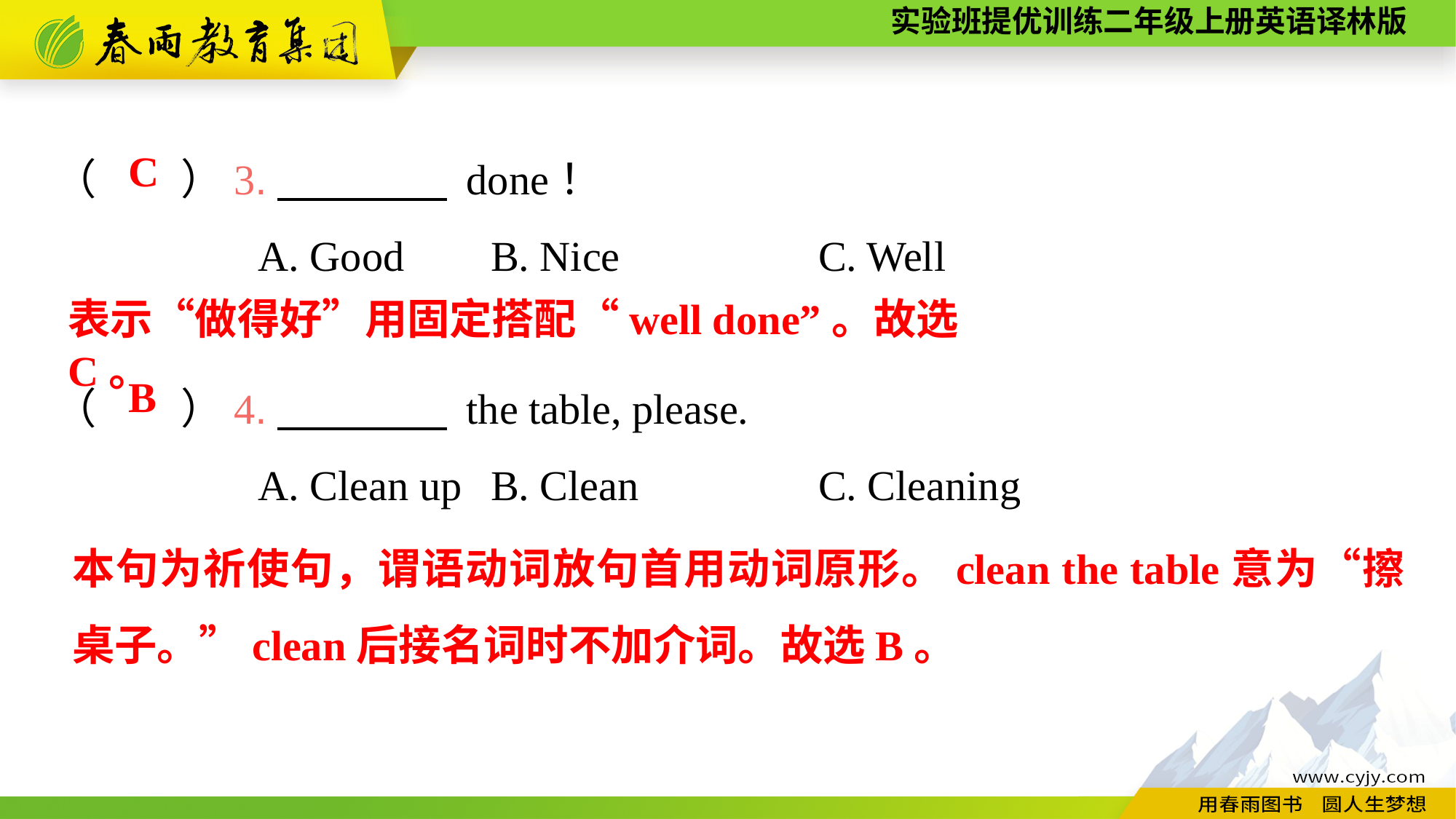

（　　）3.　　　　 done！
A. Good	B. Nice		C. Well

（　　）4.　　　　 the table, please.
A. Clean up	B. Clean		C. Cleaning
C
表示“做得好”用固定搭配“well done”。故选C。
B
本句为祈使句，谓语动词放句首用动词原形。clean the table意为“擦桌子。”clean后接名词时不加介词。故选B。